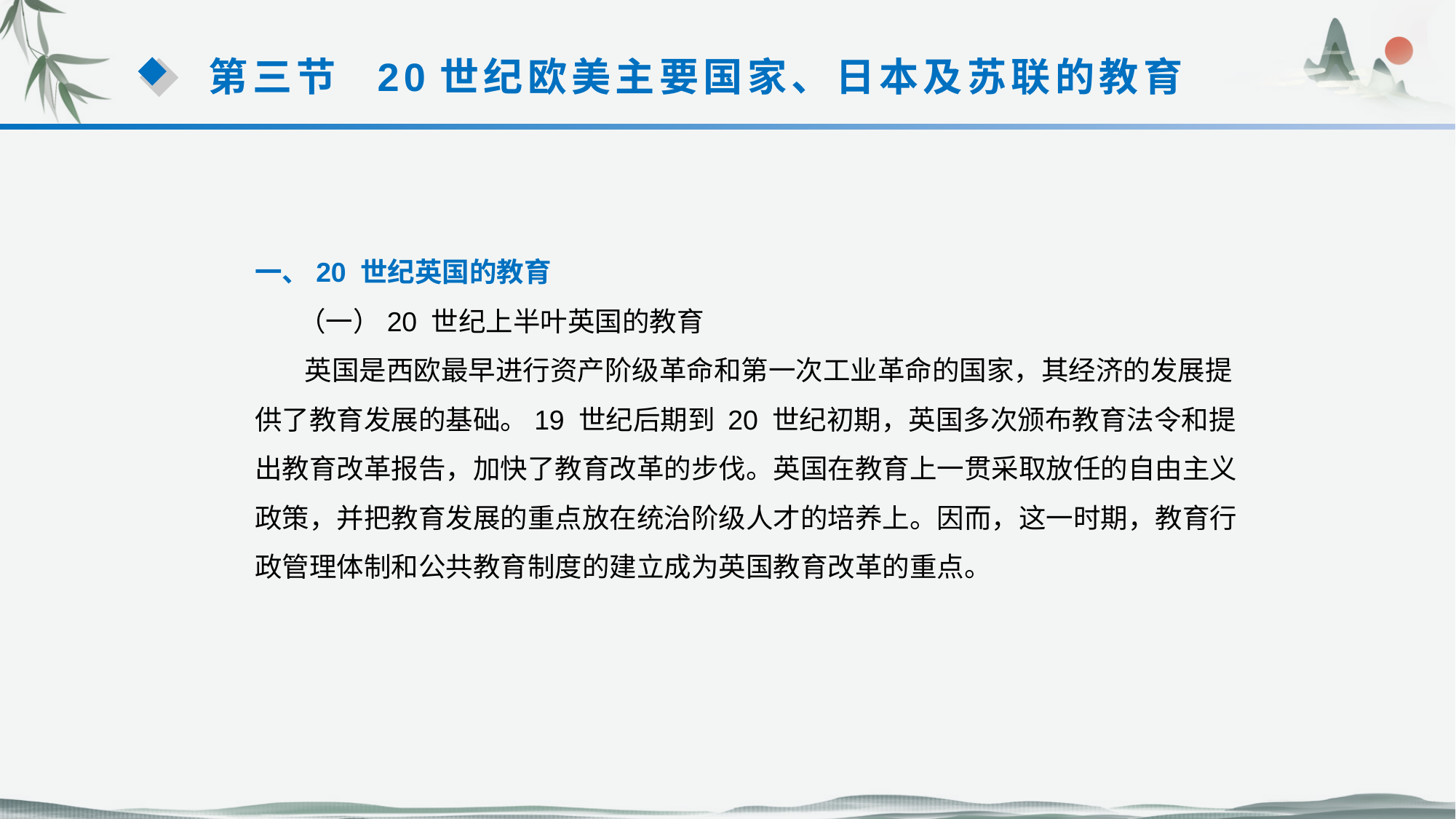

第三节  20世纪欧美主要国家、日本及苏联的教育

一、20 世纪英国的教育
      （一）20 世纪上半叶英国的教育
       英国是西欧最早进行资产阶级革命和第一次工业革命的国家，其经济的发展提供了教育发展的基础。19 世纪后期到 20 世纪初期，英国多次颁布教育法令和提出教育改革报告，加快了教育改革的步伐。英国在教育上一贯采取放任的自由主义政策，并把教育发展的重点放在统治阶级人才的培养上。因而，这一时期，教育行政管理体制和公共教育制度的建立成为英国教育改革的重点。